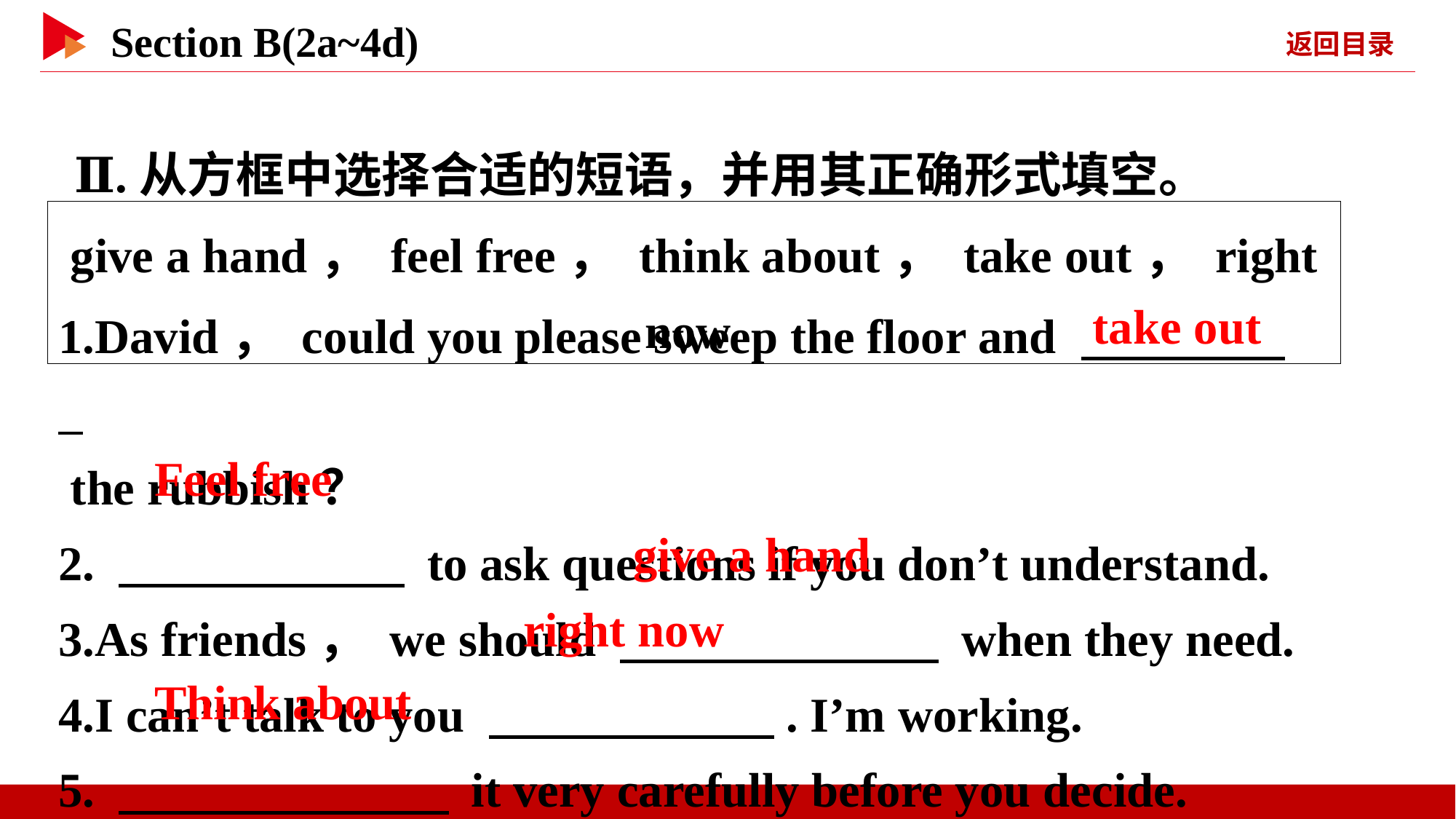

Ⅱ.从方框中选择合适的短语，并用其正确形式填空。
give a hand， feel free， think about， take out， right now
1.David， could you please sweep the floor and 　               _
 the rubbish？
2. 　                 　 to ask questions if you don’t understand.
3.As friends， we should 　                    　 when they need.
4.I can’t talk to you 　                 　. I’m working.
5. 　                     　 it very carefully before you decide.
take out
Feel free
give a hand
right now
Think about